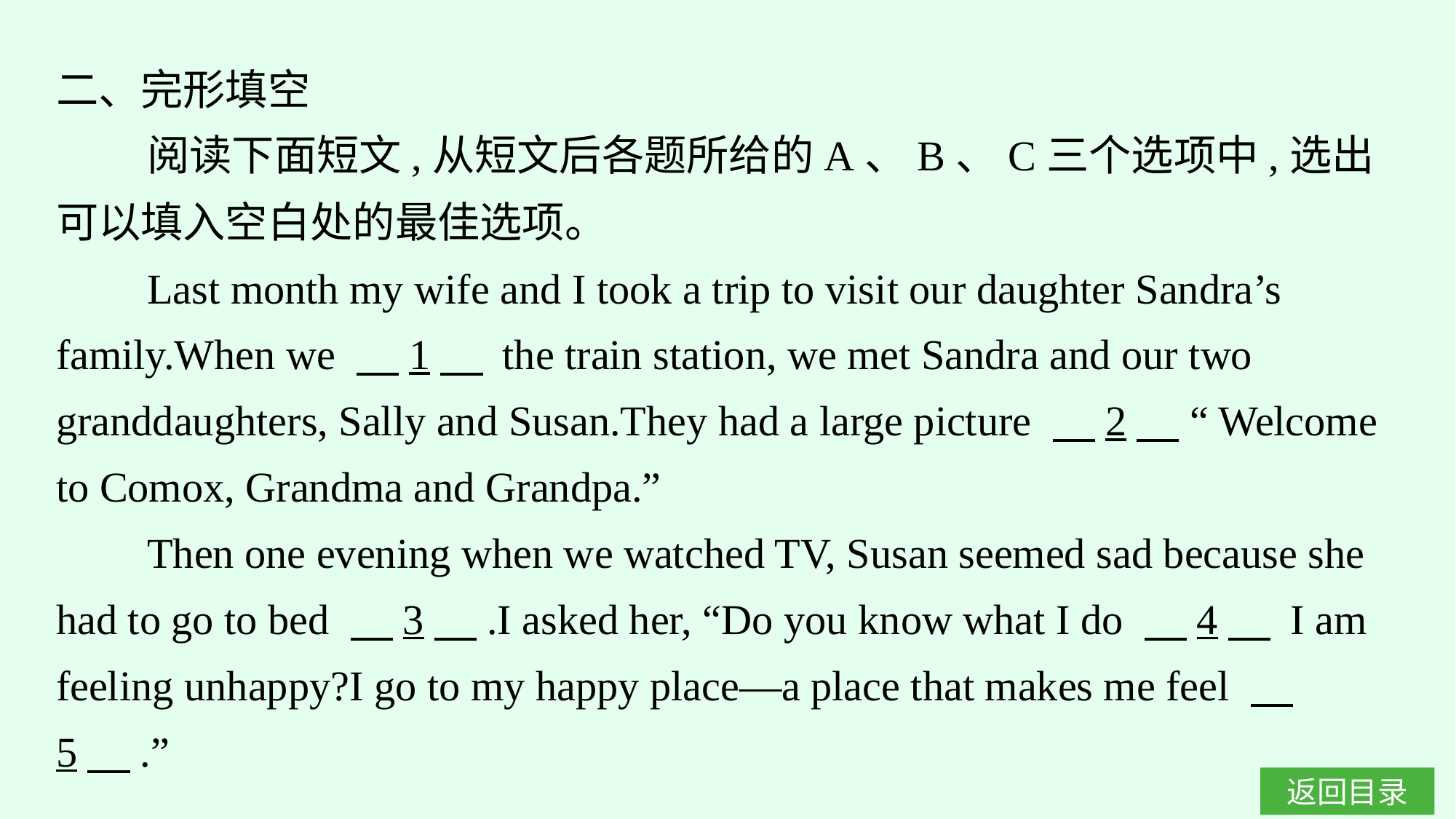

二、完形填空
阅读下面短文,从短文后各题所给的A、B、C三个选项中,选出可以填入空白处的最佳选项。
Last month my wife and I took a trip to visit our daughter Sandra’s family.When we 　1　 the train station, we met Sandra and our two granddaughters, Sally and Susan.They had a large picture 　2　 “Welcome to Comox, Grandma and Grandpa.”
Then one evening when we watched TV, Susan seemed sad because she had to go to bed 　3　.I asked her, “Do you know what I do 　4　 I am feeling unhappy?I go to my happy place—a place that makes me feel 　5　.”